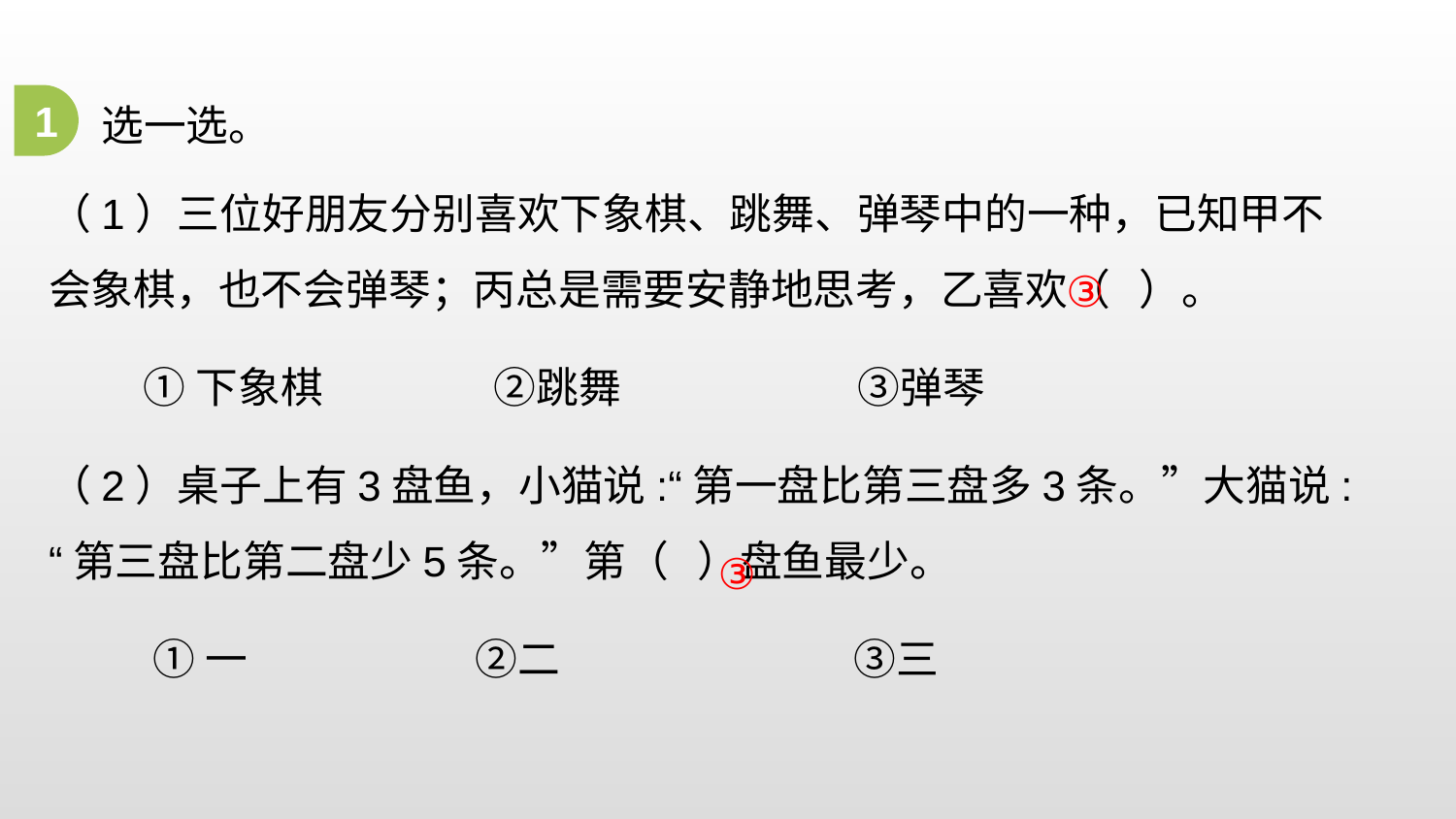

1
选一选。
（1）三位好朋友分别喜欢下象棋、跳舞、弹琴中的一种，已知甲不会象棋，也不会弹琴；丙总是需要安静地思考，乙喜欢（   ）。
          ①下象棋                  ②跳舞                         ③弹琴
（2）桌子上有3盘鱼，小猫说:“第一盘比第三盘多3条。”大猫说:“第三盘比第二盘少5条。”第（   ）盘鱼最少。
           ①一                        ②二                               ③三
③
③